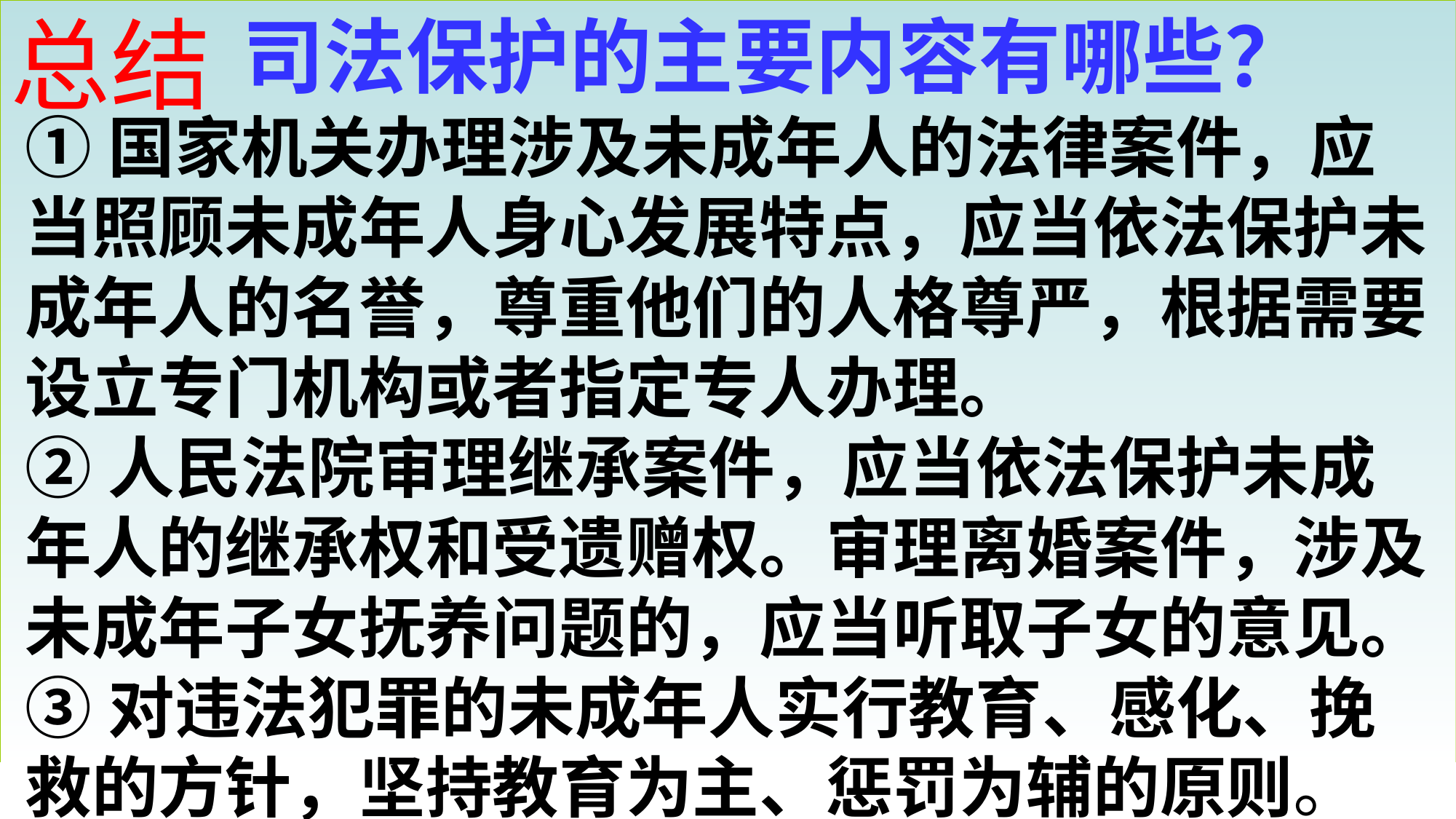

司法保护的主要内容有哪些？
总结
①国家机关办理涉及未成年人的法律案件，应当照顾未成年人身心发展特点，应当依法保护未成年人的名誉，尊重他们的人格尊严，根据需要设立专门机构或者指定专人办理。
②人民法院审理继承案件，应当依法保护未成年人的继承权和受遗赠权。审理离婚案件，涉及未成年子女抚养问题的，应当听取子女的意见。
③对违法犯罪的未成年人实行教育、感化、挽救的方针，坚持教育为主、惩罚为辅的原则。